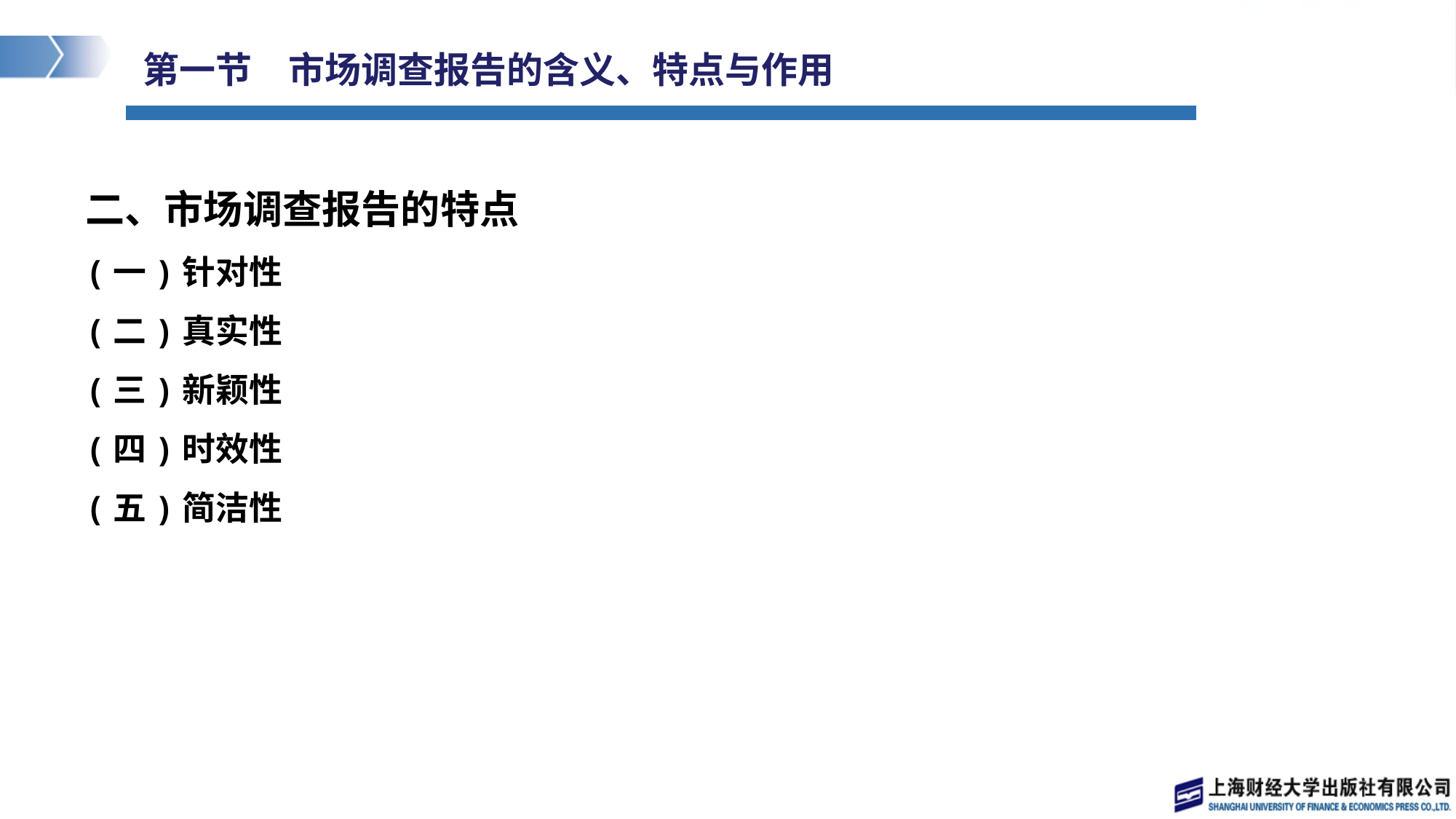

# 第一节　市场调查报告的含义、特点与作用
二、市场调查报告的特点
(一)针对性
(二)真实性
(三)新颖性
(四)时效性
(五)简洁性